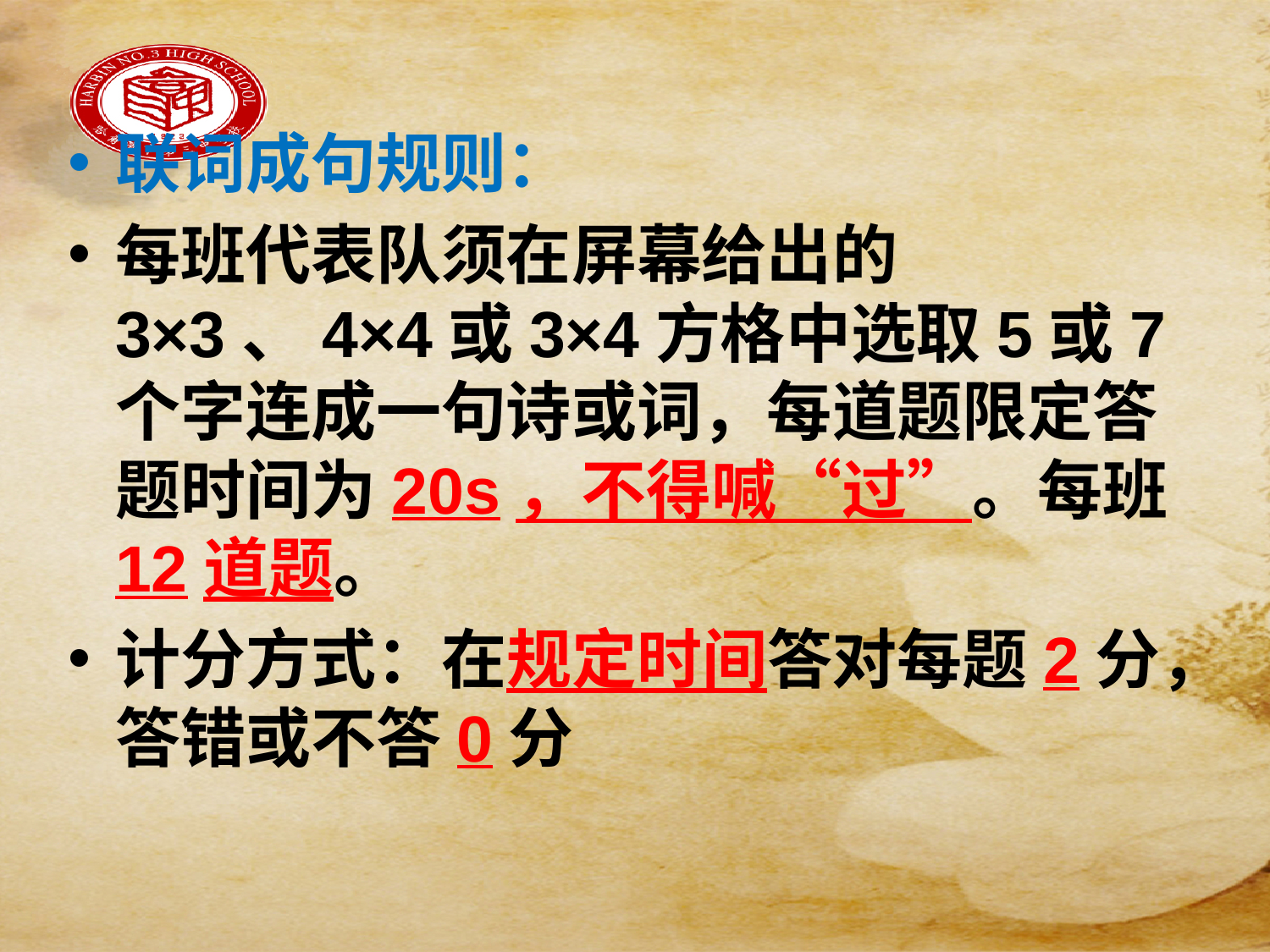

联词成句规则：
每班代表队须在屏幕给出的3×3、4×4或3×4方格中选取5或7个字连成一句诗或词，每道题限定答题时间为20s，不得喊“过”。每班12道题。
计分方式：在规定时间答对每题2分，答错或不答0分